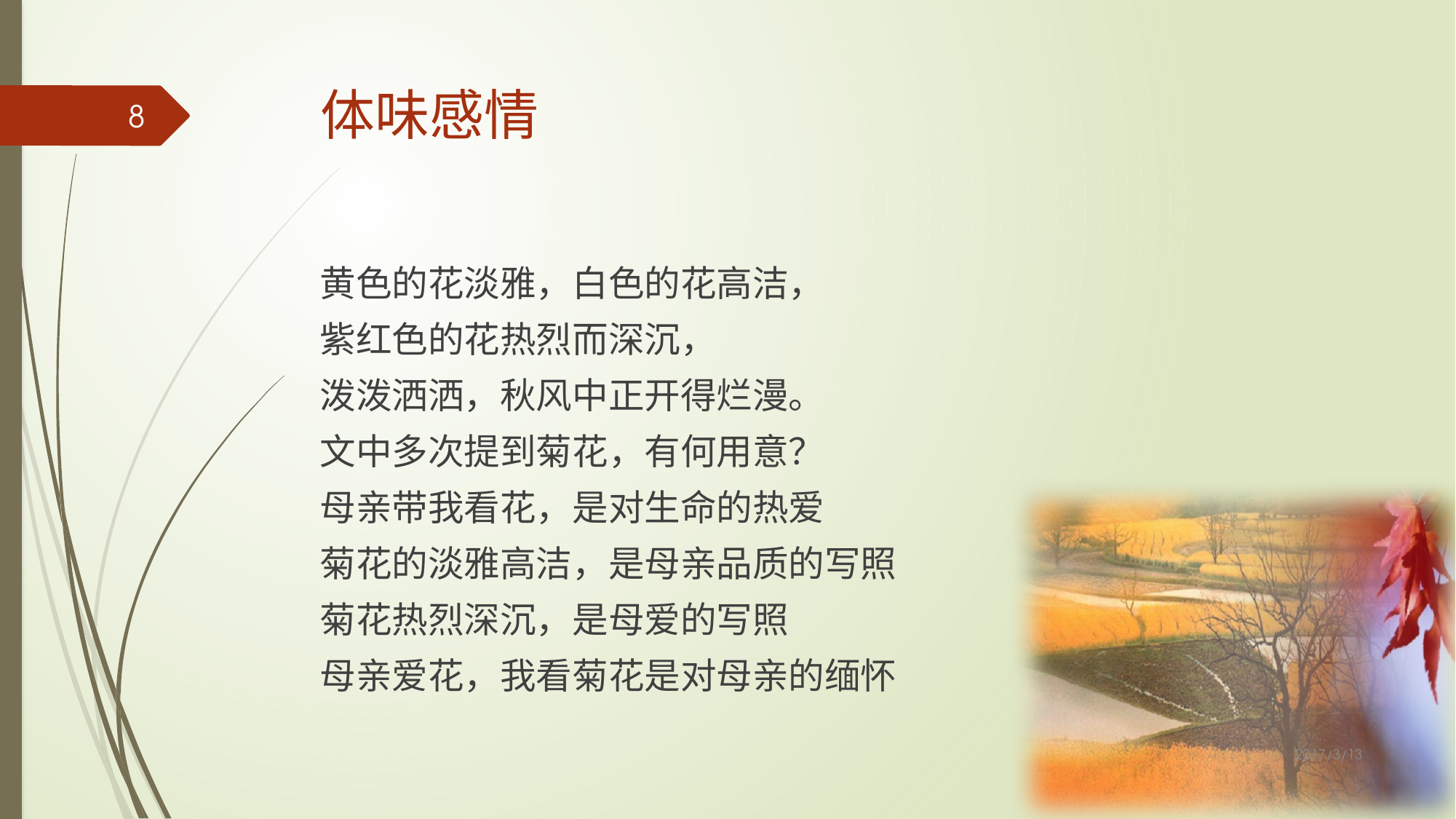

# 体味感情
8
黄色的花淡雅，白色的花高洁，
紫红色的花热烈而深沉，
泼泼洒洒，秋风中正开得烂漫。
文中多次提到菊花，有何用意？
母亲带我看花，是对生命的热爱
菊花的淡雅高洁，是母亲品质的写照
菊花热烈深沉，是母爱的写照
母亲爱花，我看菊花是对母亲的缅怀

2017/3/13